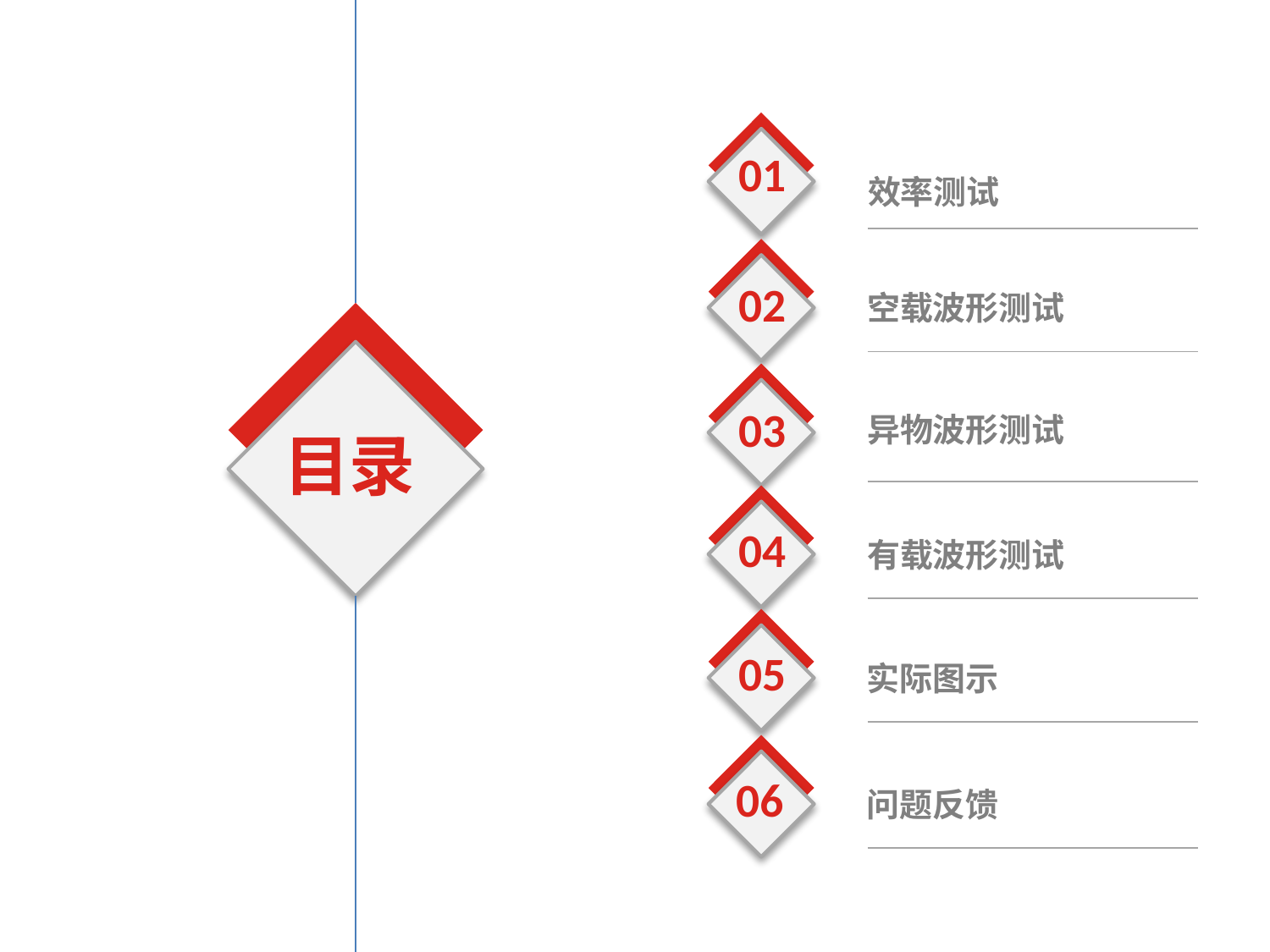

01
效率测试

02
空载波形测试

03
异物波形测试
目录

04
有载波形测试

05
实际图示

06
问题反馈